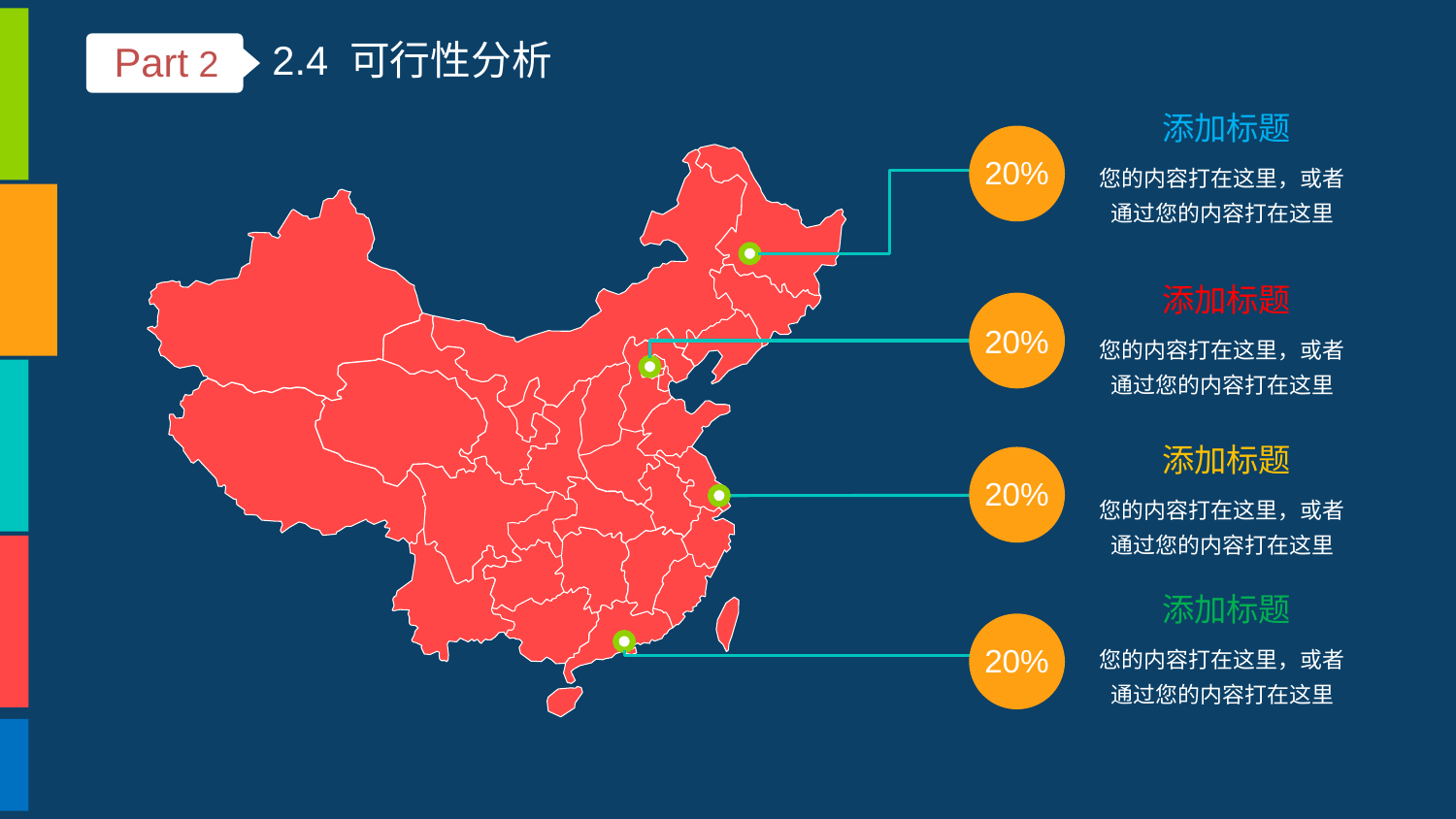

2.4 可行性分析
Part 2

添加标题
您的内容打在这里，或者通过您的内容打在这里

20%

添加标题
您的内容打在这里，或者通过您的内容打在这里

20%

添加标题
您的内容打在这里，或者通过您的内容打在这里

20%

添加标题
您的内容打在这里，或者通过您的内容打在这里

20%